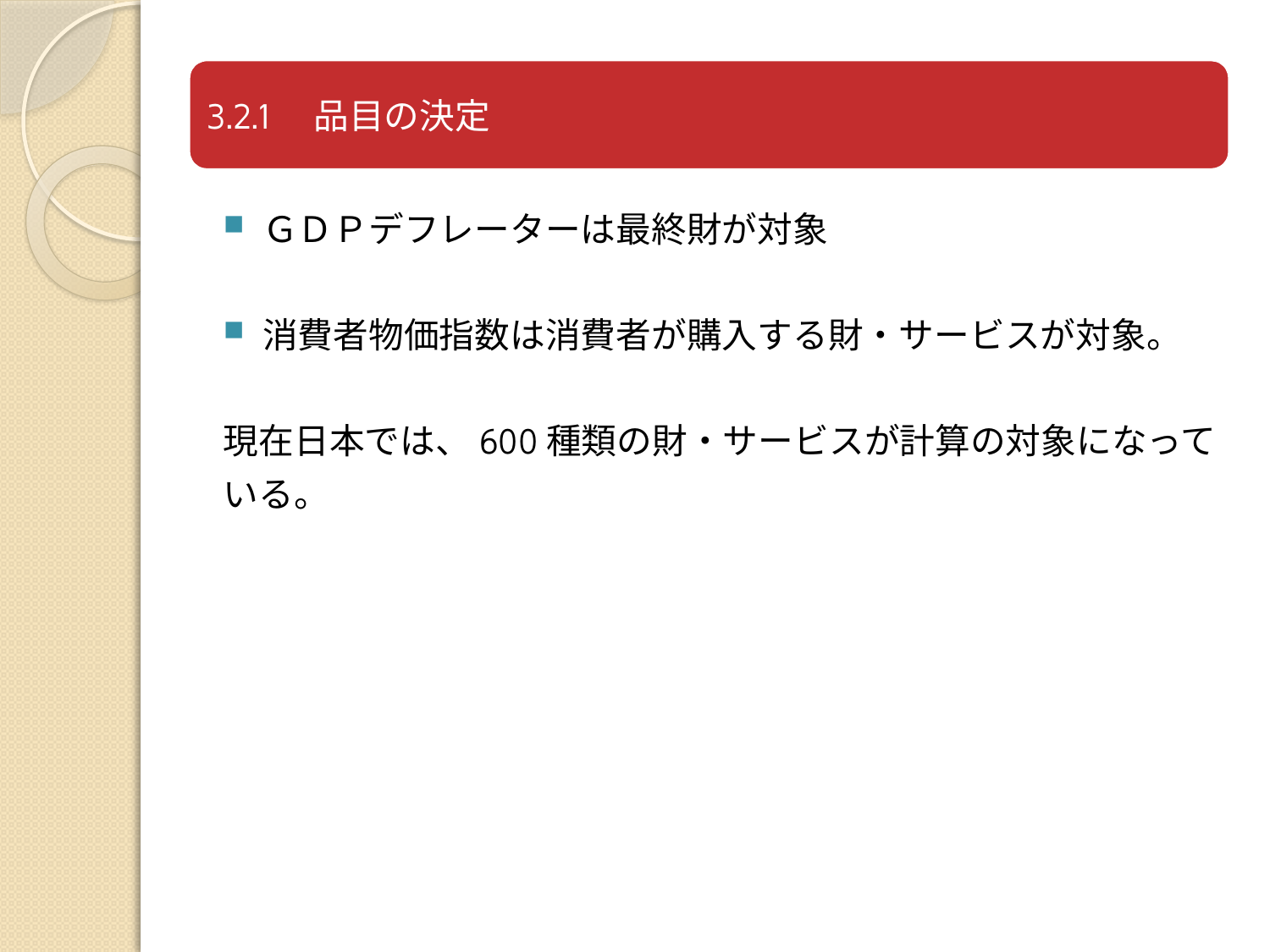

3.2.1　品目の決定
ＧＤＰデフレーターは最終財が対象

消費者物価指数は消費者が購入する財・サービスが対象。

現在日本では、600種類の財・サービスが計算の対象になって
いる。